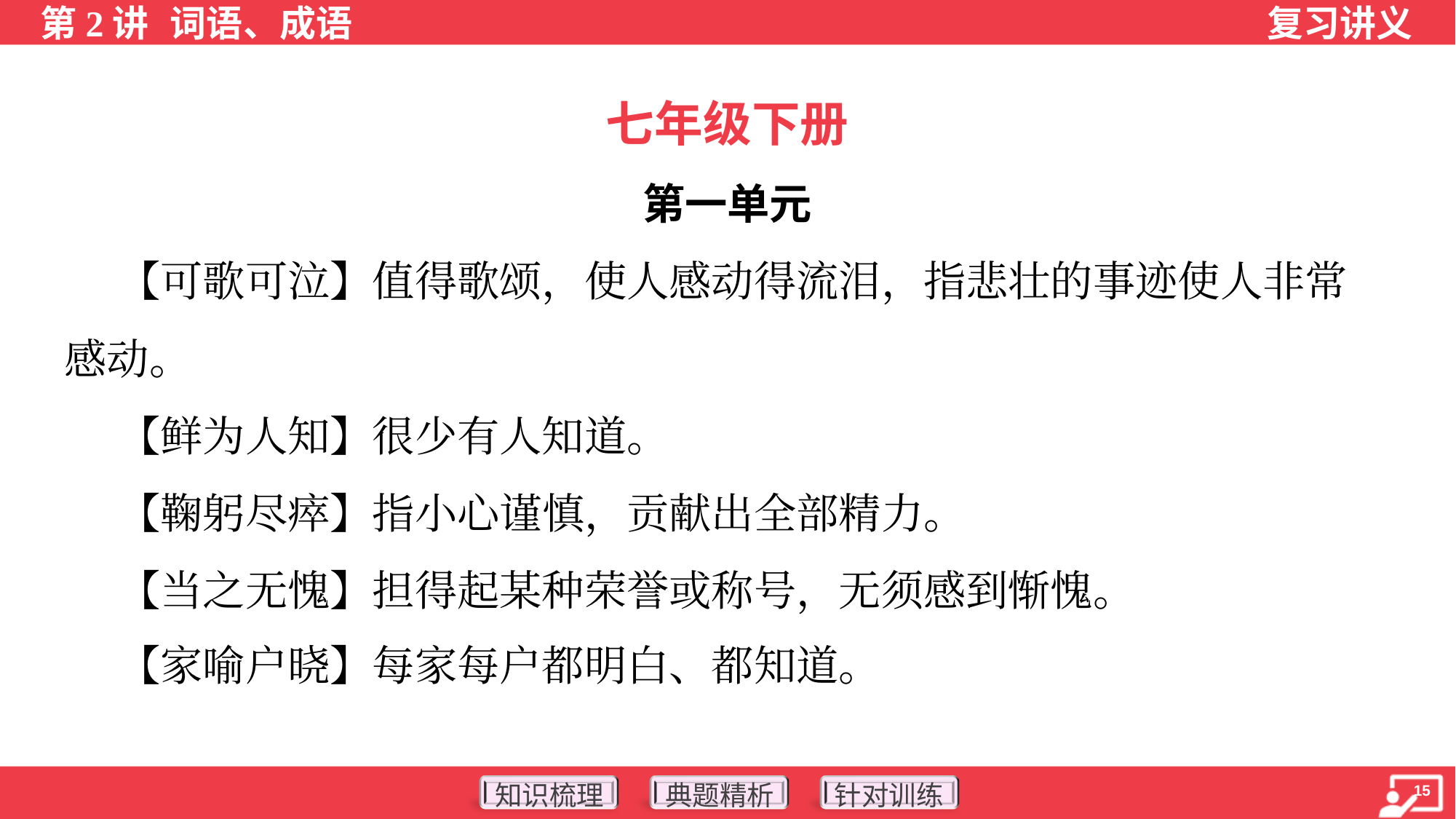

七年级下册
第一单元
    【可歌可泣】值得歌颂，使人感动得流泪，指悲壮的事迹使人非常
感动。
    【鲜为人知】很少有人知道。
    【鞠躬尽瘁】指小心谨慎，贡献出全部精力。
    【当之无愧】担得起某种荣誉或称号，无须感到惭愧。
    【家喻户晓】每家每户都明白、都知道。